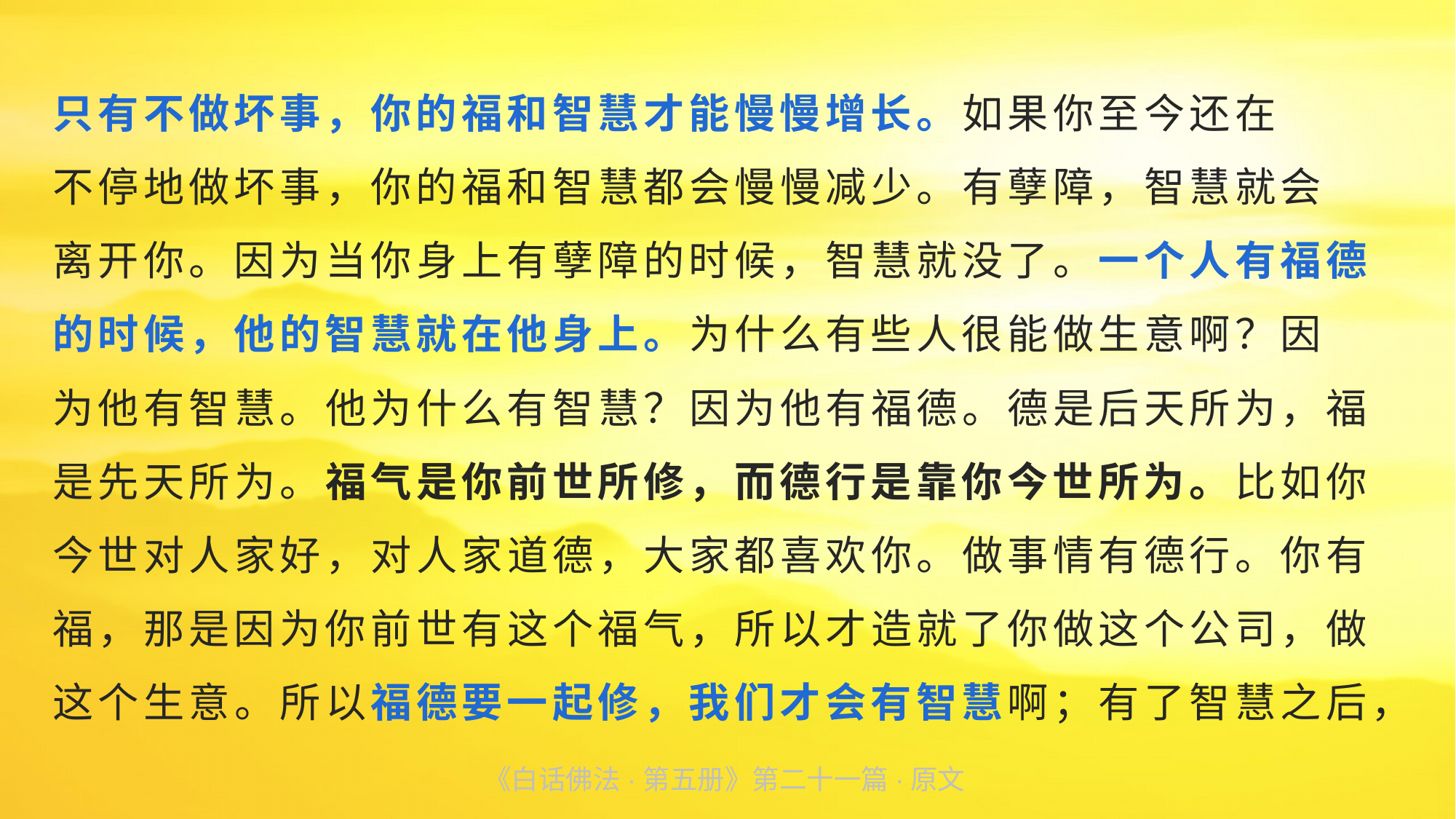

只有不做坏事，你的福和智慧才能慢慢增长。如果你至今还在
不停地做坏事，你的福和智慧都会慢慢减少。有孽障，智慧就会
离开你。因为当你身上有孽障的时候，智慧就没了。一个人有福德的时候，他的智慧就在他身上。为什么有些人很能做生意啊？因
为他有智慧。他为什么有智慧？因为他有福德。德是后天所为，福是先天所为。福气是你前世所修，而德行是靠你今世所为。比如你今世对人家好，对人家道德，大家都喜欢你。做事情有德行。你有福，那是因为你前世有这个福气，所以才造就了你做这个公司，做这个生意。所以福德要一起修，我们才会有智慧啊；有了智慧之后，
《白话佛法·第五册》第二十一篇·原文